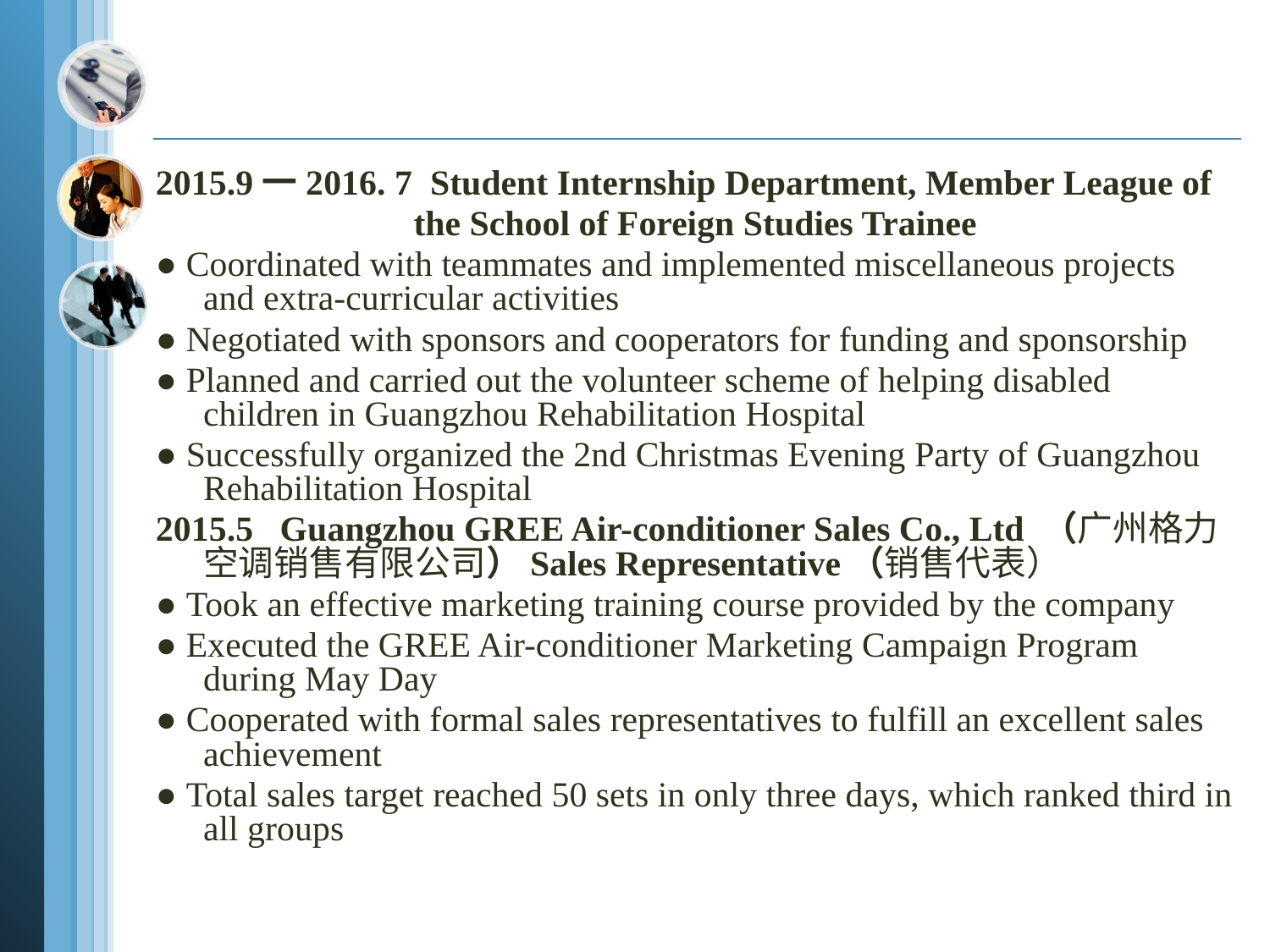

#
2015.9一2016. 7  Student Internship Department, Member League of
                             the School of Foreign Studies Trainee
● Coordinated with teammates and implemented miscellaneous projects and extra-curricular activities
● Negotiated with sponsors and cooperators for funding and sponsorship
● Planned and carried out the volunteer scheme of helping disabled children in Guangzhou Rehabilitation Hospital
● Successfully organized the 2nd Christmas Evening Party of Guangzhou Rehabilitation Hospital
2015.5   Guangzhou GREE Air-conditioner Sales Co., Ltd （广州格力空调销售有限公司）Sales Representative（销售代表）
● Took an effective marketing training course provided by the company
● Executed the GREE Air-conditioner Marketing Campaign Program during May Day
● Cooperated with formal sales representatives to fulfill an excellent sales achievement
● Total sales target reached 50 sets in only three days, which ranked third in all groups